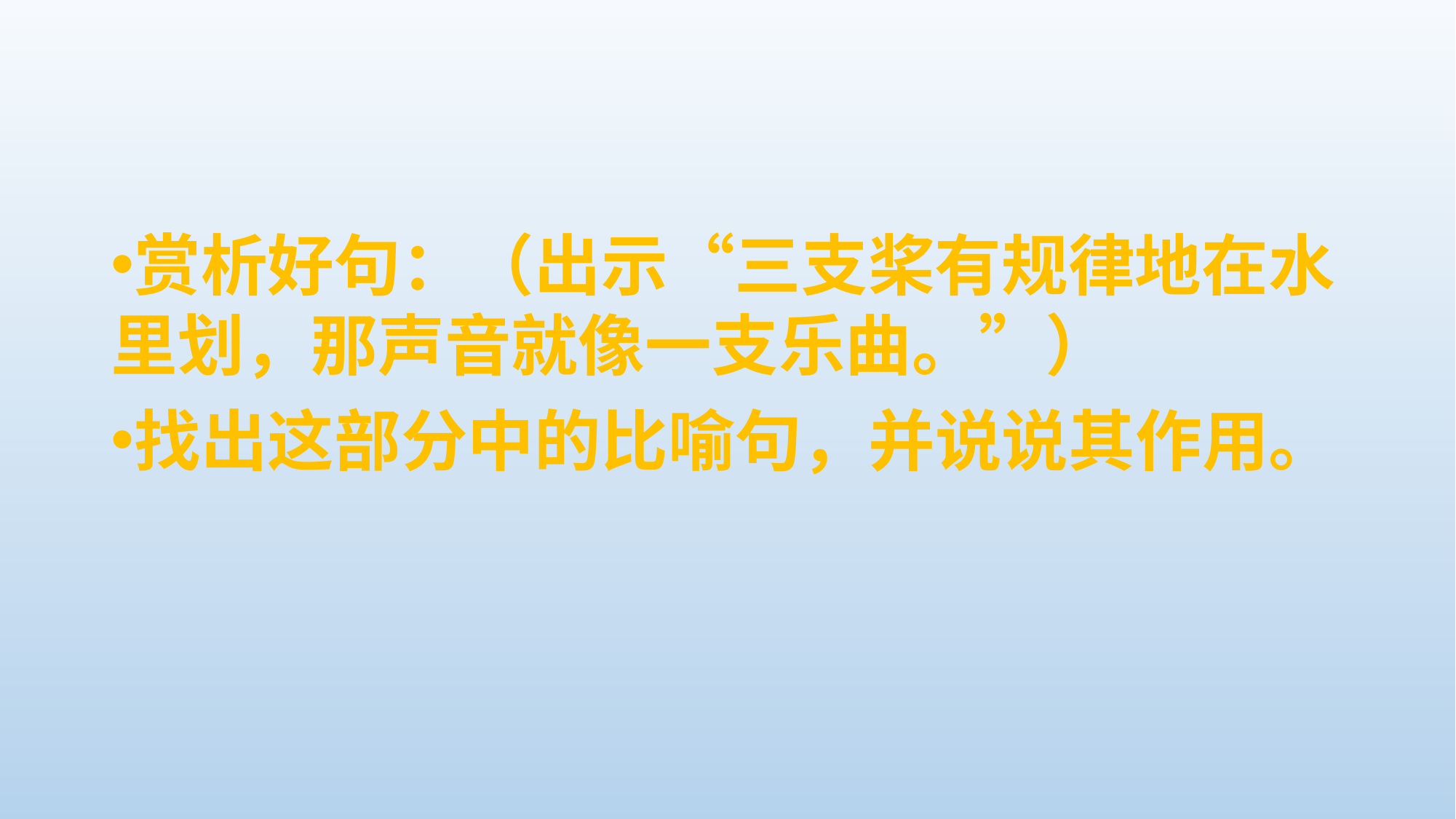

#
赏析好句：（出示“三支桨有规律地在水里划，那声音就像一支乐曲。”）
找出这部分中的比喻句，并说说其作用。